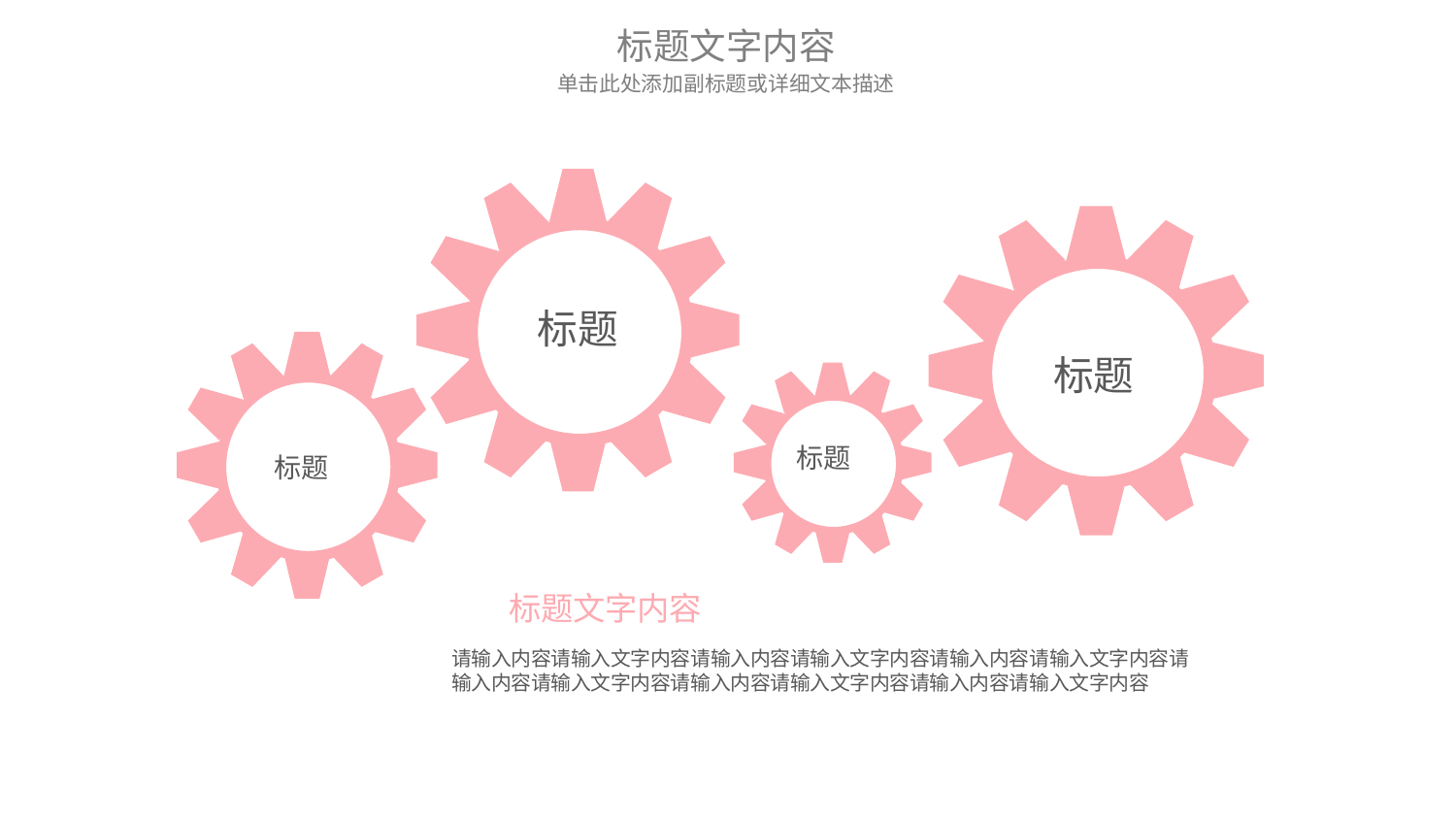

标题文字内容
单击此处添加副标题或详细文本描述

标题

标题

标题

标题
标题文字内容
请输入内容请输入文字内容请输入内容请输入文字内容请输入内容请输入文字内容请输入内容请输入文字内容请输入内容请输入文字内容请输入内容请输入文字内容